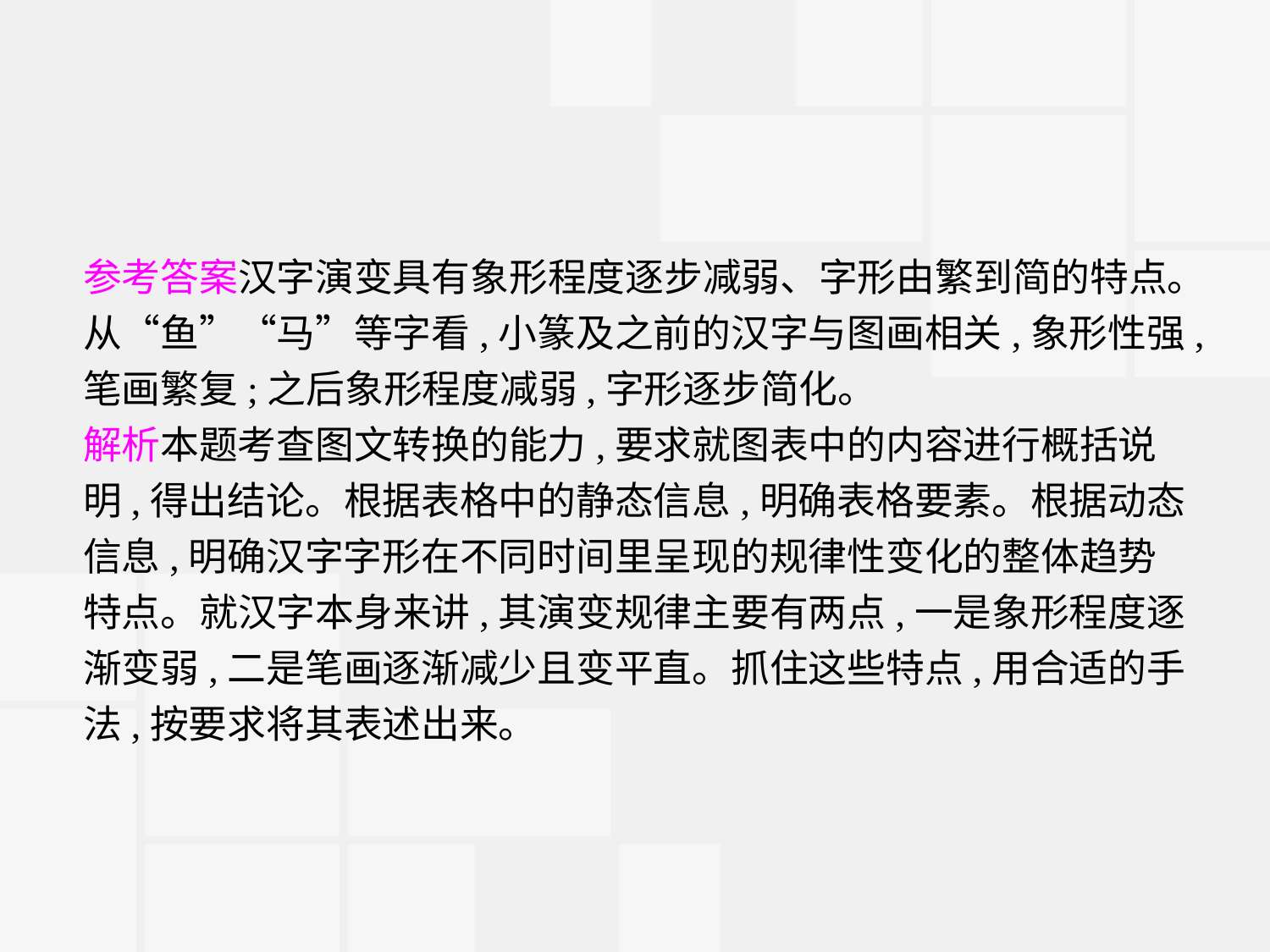

参考答案汉字演变具有象形程度逐步减弱、字形由繁到简的特点。从“鱼”“马”等字看,小篆及之前的汉字与图画相关,象形性强,笔画繁复;之后象形程度减弱,字形逐步简化。
解析本题考查图文转换的能力,要求就图表中的内容进行概括说明,得出结论。根据表格中的静态信息,明确表格要素。根据动态信息,明确汉字字形在不同时间里呈现的规律性变化的整体趋势特点。就汉字本身来讲,其演变规律主要有两点,一是象形程度逐渐变弱,二是笔画逐渐减少且变平直。抓住这些特点,用合适的手法,按要求将其表述出来。